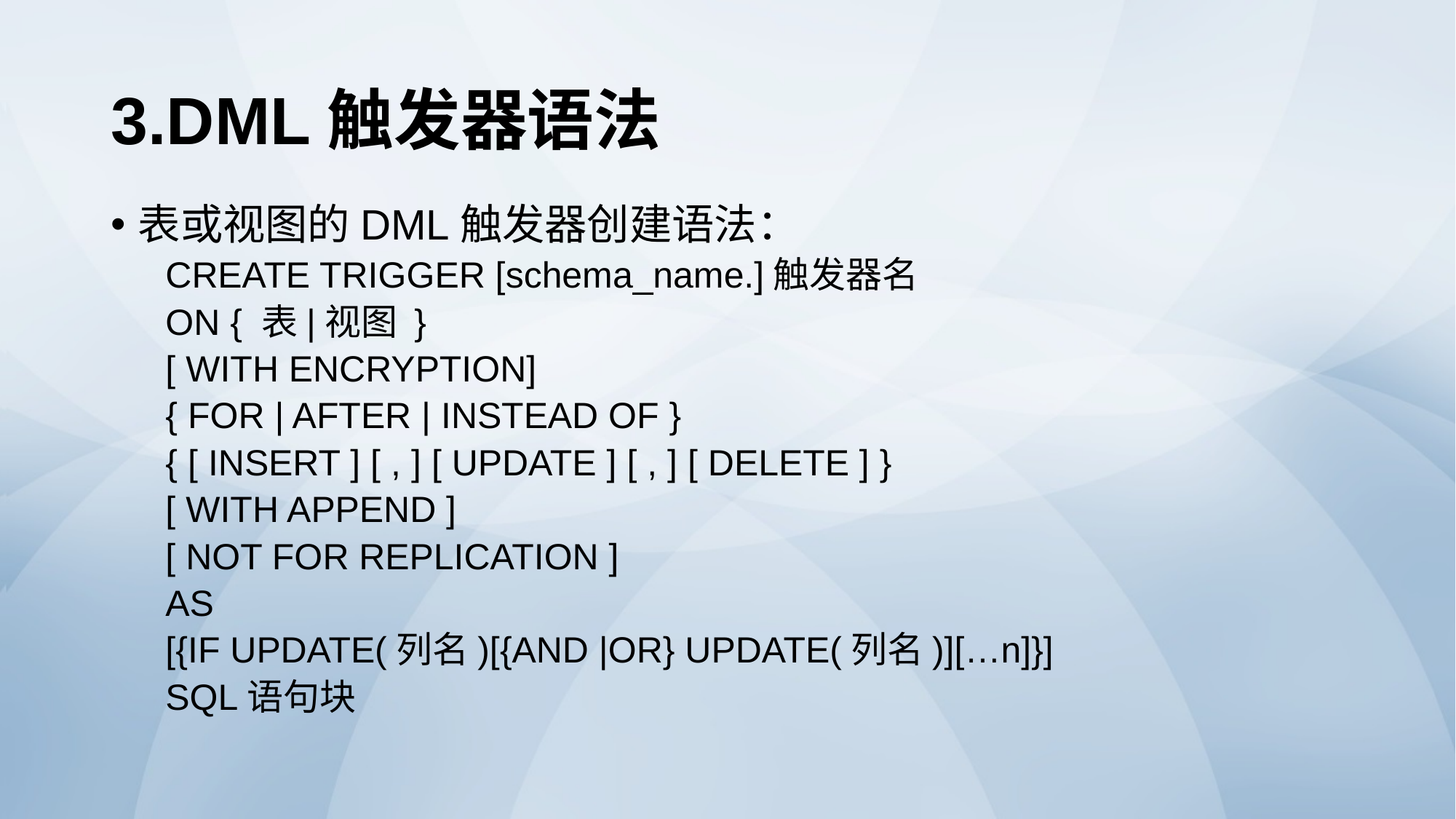

# 3.DML触发器语法
表或视图的DML触发器创建语法：
CREATE TRIGGER [schema_name.]触发器名
ON { 表|视图 }
[ WITH ENCRYPTION]
{ FOR | AFTER | INSTEAD OF }
{ [ INSERT ] [ , ] [ UPDATE ] [ , ] [ DELETE ] }
[ WITH APPEND ]
[ NOT FOR REPLICATION ]
AS
[{IF UPDATE(列名)[{AND |OR} UPDATE(列名)][…n]}]
SQL语句块